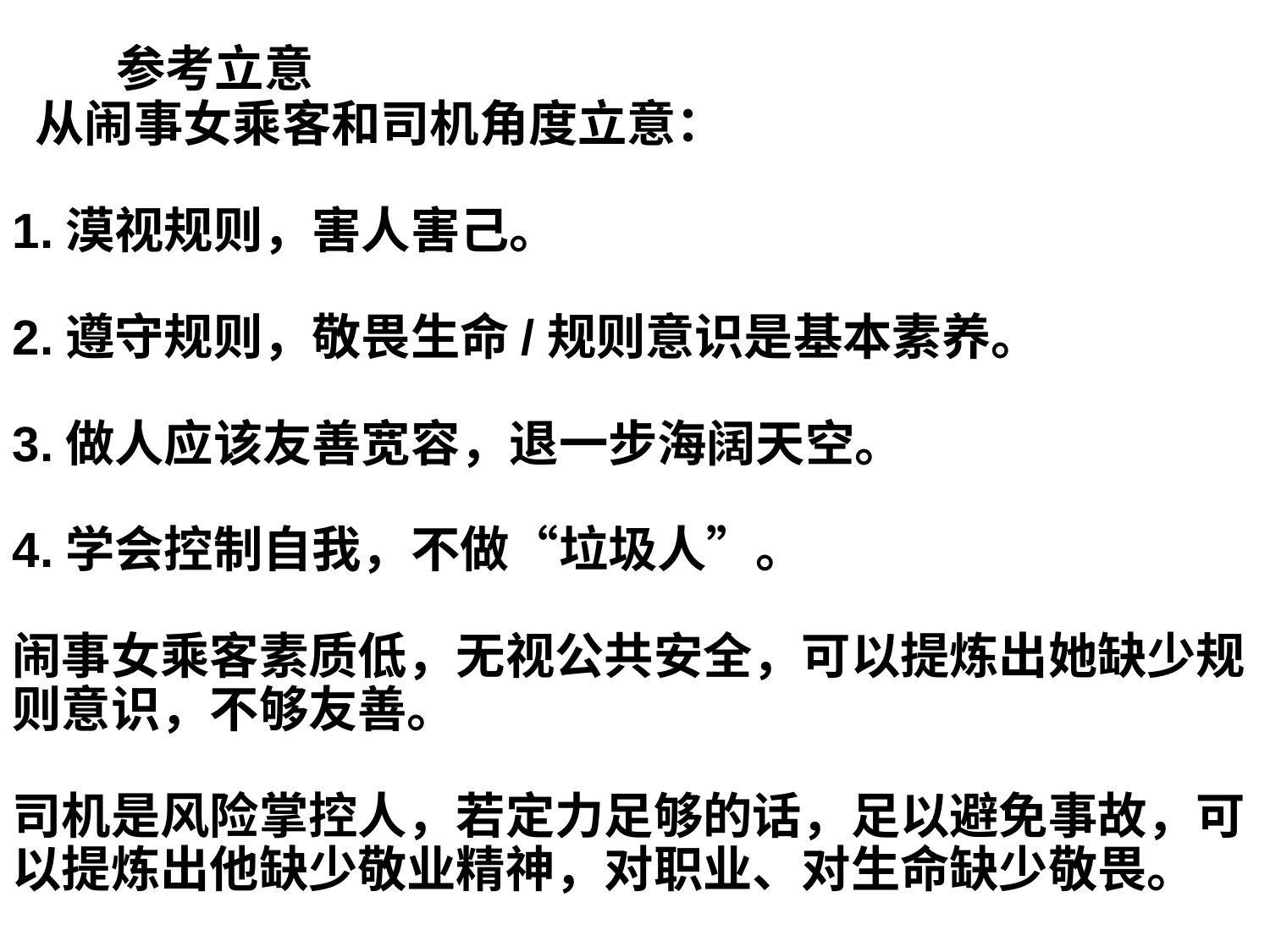

参考立意
 从闹事女乘客和司机角度立意：

1.漠视规则，害人害己。

2.遵守规则，敬畏生命/规则意识是基本素养。

3.做人应该友善宽容，退一步海阔天空。

4.学会控制自我，不做“垃圾人”。

闹事女乘客素质低，无视公共安全，可以提炼出她缺少规则意识，不够友善。

司机是风险掌控人，若定力足够的话，足以避免事故，可以提炼出他缺少敬业精神，对职业、对生命缺少敬畏。